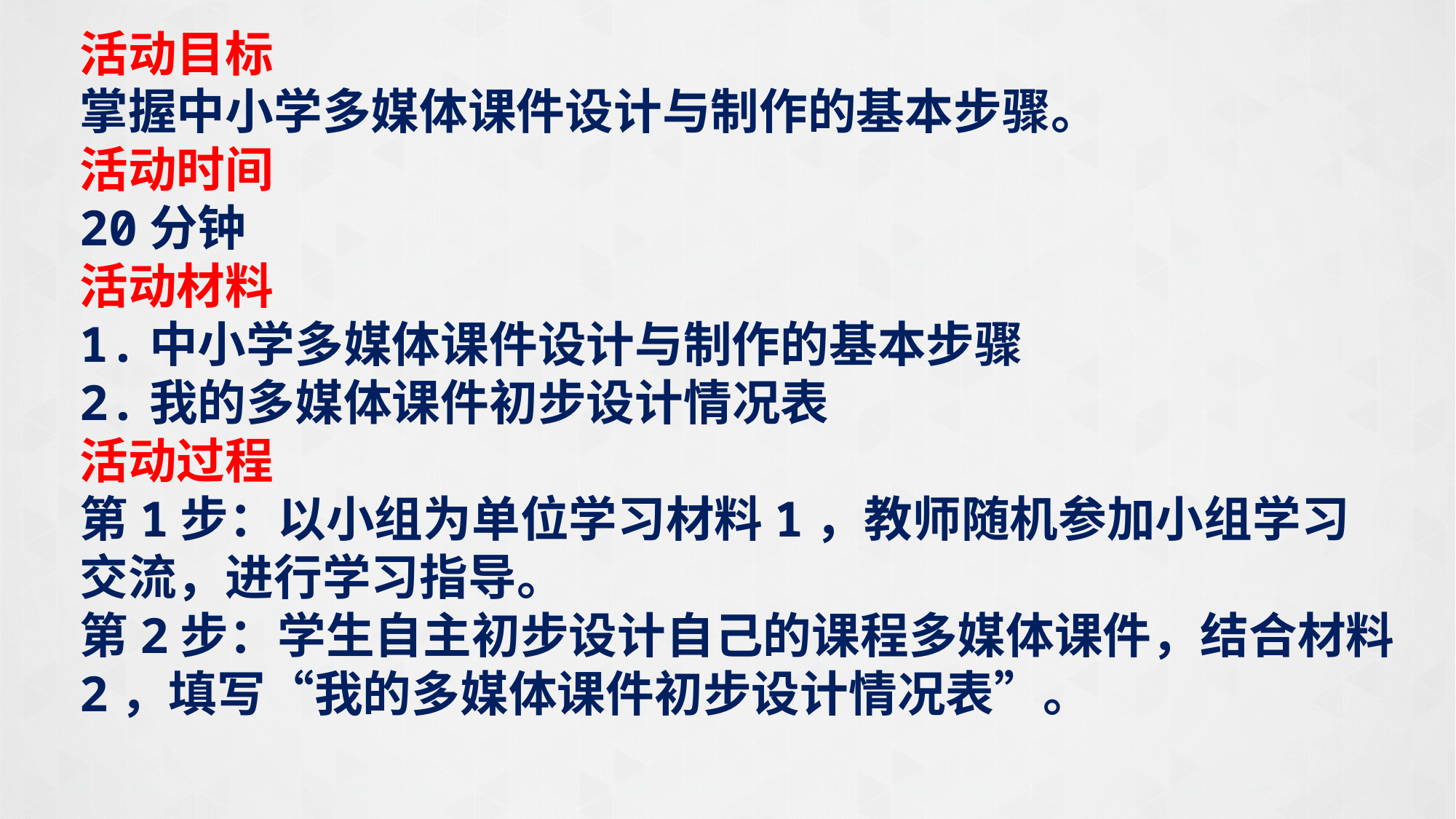

活动目标
掌握中小学多媒体课件设计与制作的基本步骤。
活动时间
20分钟
活动材料
1.中小学多媒体课件设计与制作的基本步骤
2.我的多媒体课件初步设计情况表
活动过程
第1步：以小组为单位学习材料1，教师随机参加小组学习交流，进行学习指导。
第2步：学生自主初步设计自己的课程多媒体课件，结合材料2，填写“我的多媒体课件初步设计情况表”。